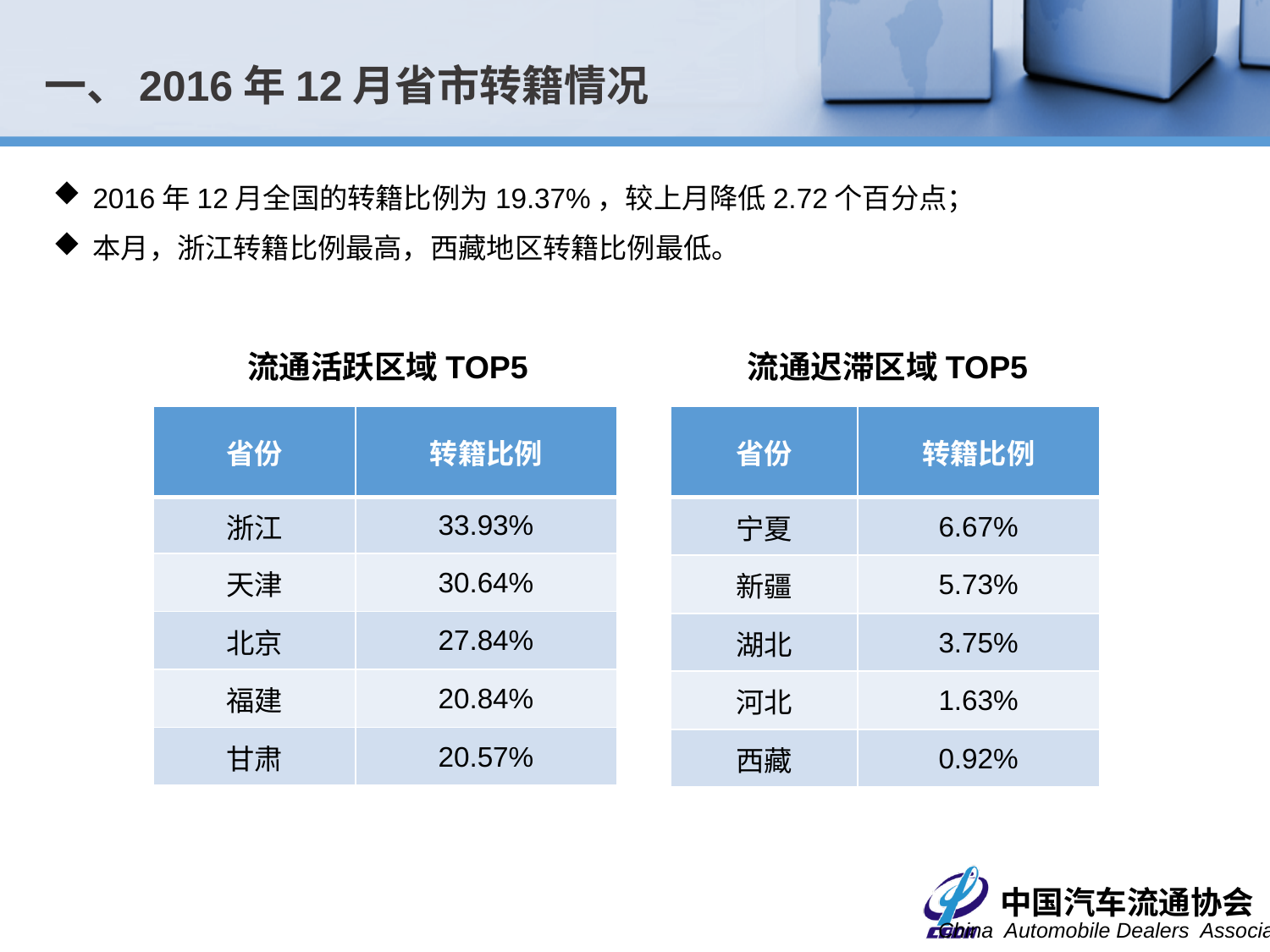

一、2016年12月省市转籍情况
2016年12月全国的转籍比例为19.37%，较上月降低2.72个百分点；
本月，浙江转籍比例最高，西藏地区转籍比例最低。
流通活跃区域TOP5
流通迟滞区域TOP5
| 省份 | 转籍比例 |
| --- | --- |
| 浙江 | 33.93% |
| 天津 | 30.64% |
| 北京 | 27.84% |
| 福建 | 20.84% |
| 甘肃 | 20.57% |
| 省份 | 转籍比例 |
| --- | --- |
| 宁夏 | 6.67% |
| 新疆 | 5.73% |
| 湖北 | 3.75% |
| 河北 | 1.63% |
| 西藏 | 0.92% |